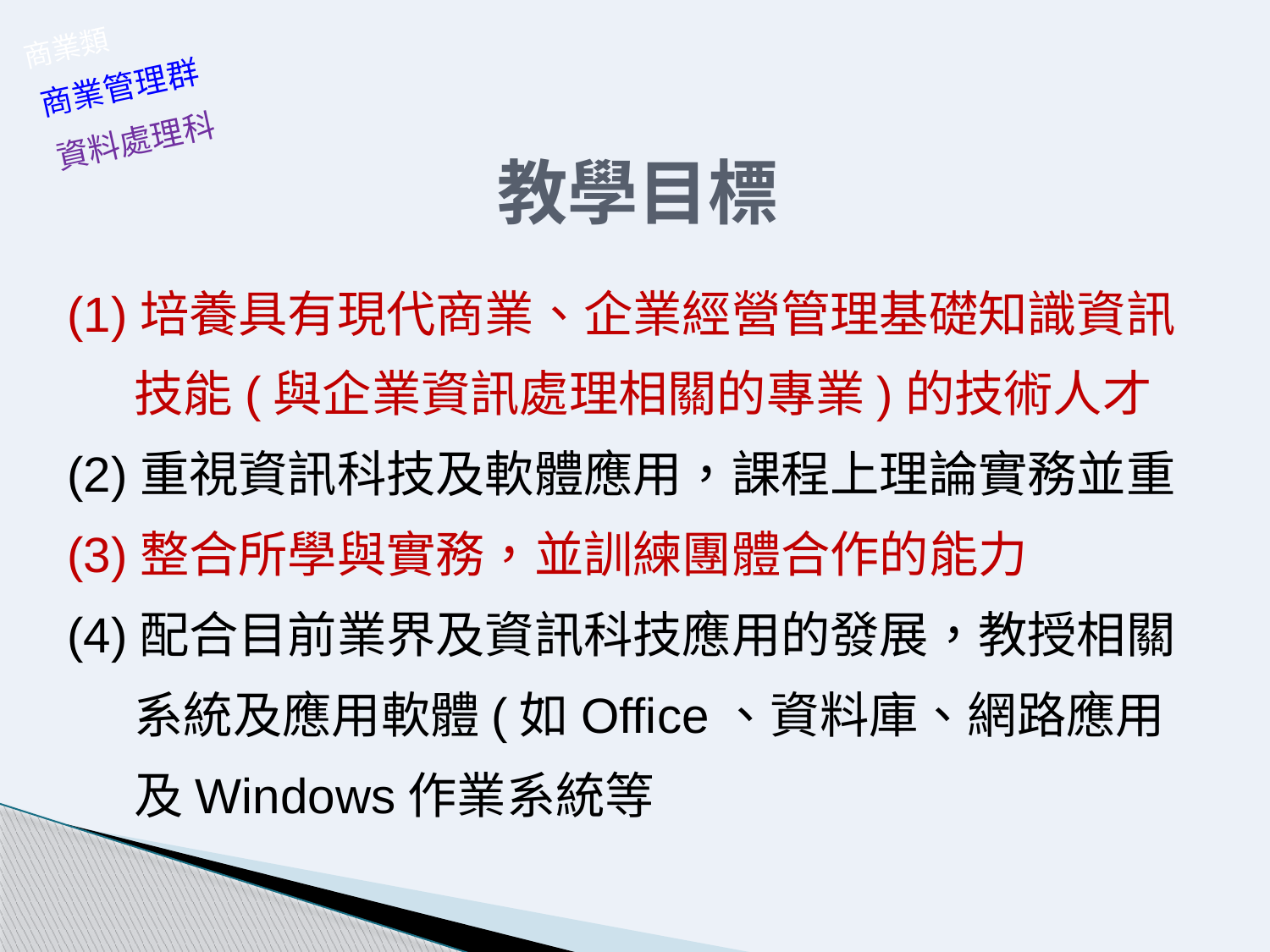

商業類
教學目標
商業管理群
資料處理科
(1)培養具有現代商業、企業經營管理基礎知識資訊
     技能(與企業資訊處理相關的專業)的技術人才
(2)重視資訊科技及軟體應用，課程上理論實務並重
(3)整合所學與實務，並訓練團體合作的能力
(4)配合目前業界及資訊科技應用的發展，教授相關
     系統及應用軟體(如Office、資料庫、網路應用
     及Windows作業系統等